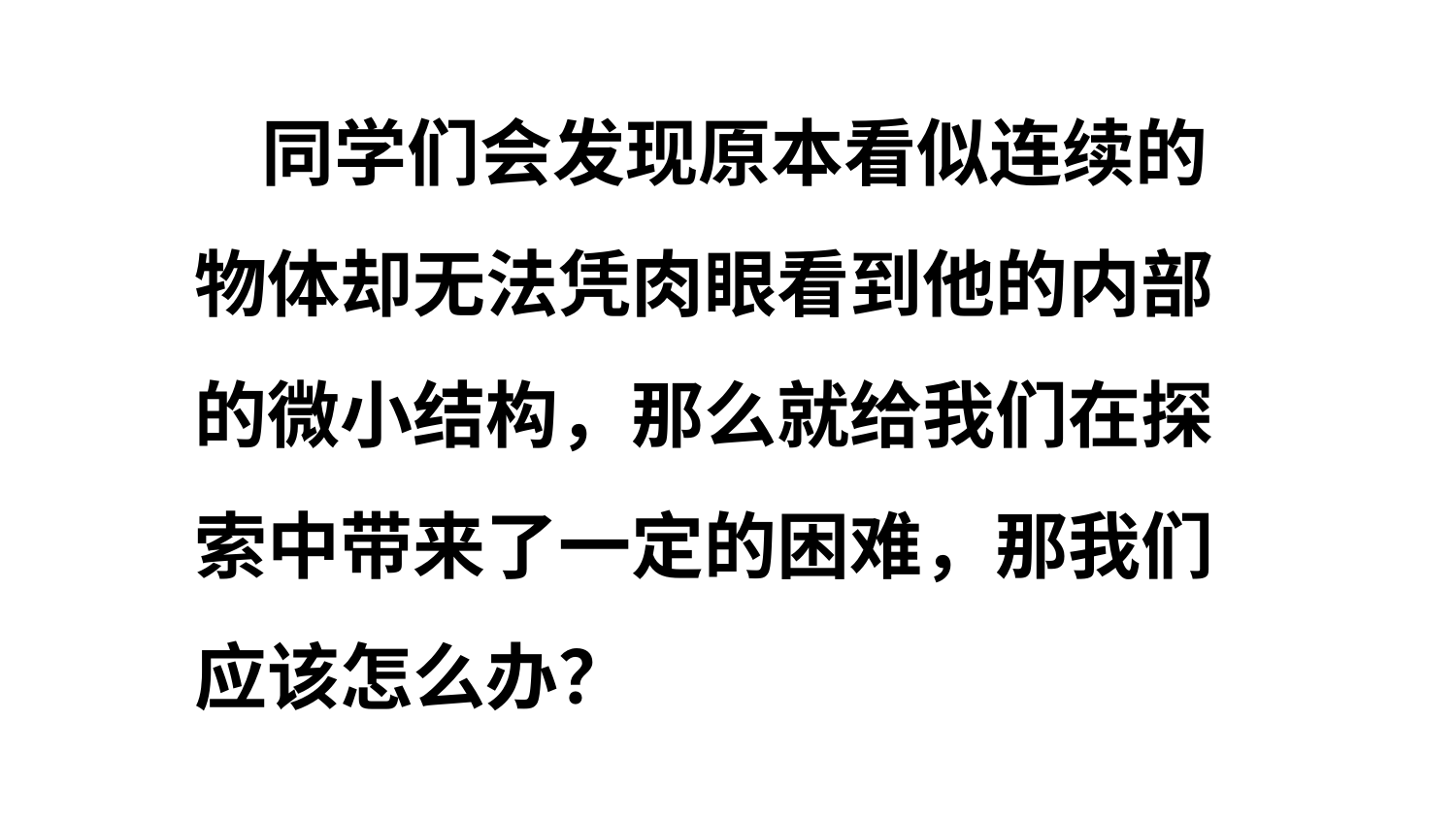

同学们会发现原本看似连续的物体却无法凭肉眼看到他的内部的微小结构，那么就给我们在探索中带来了一定的困难，那我们应该怎么办？